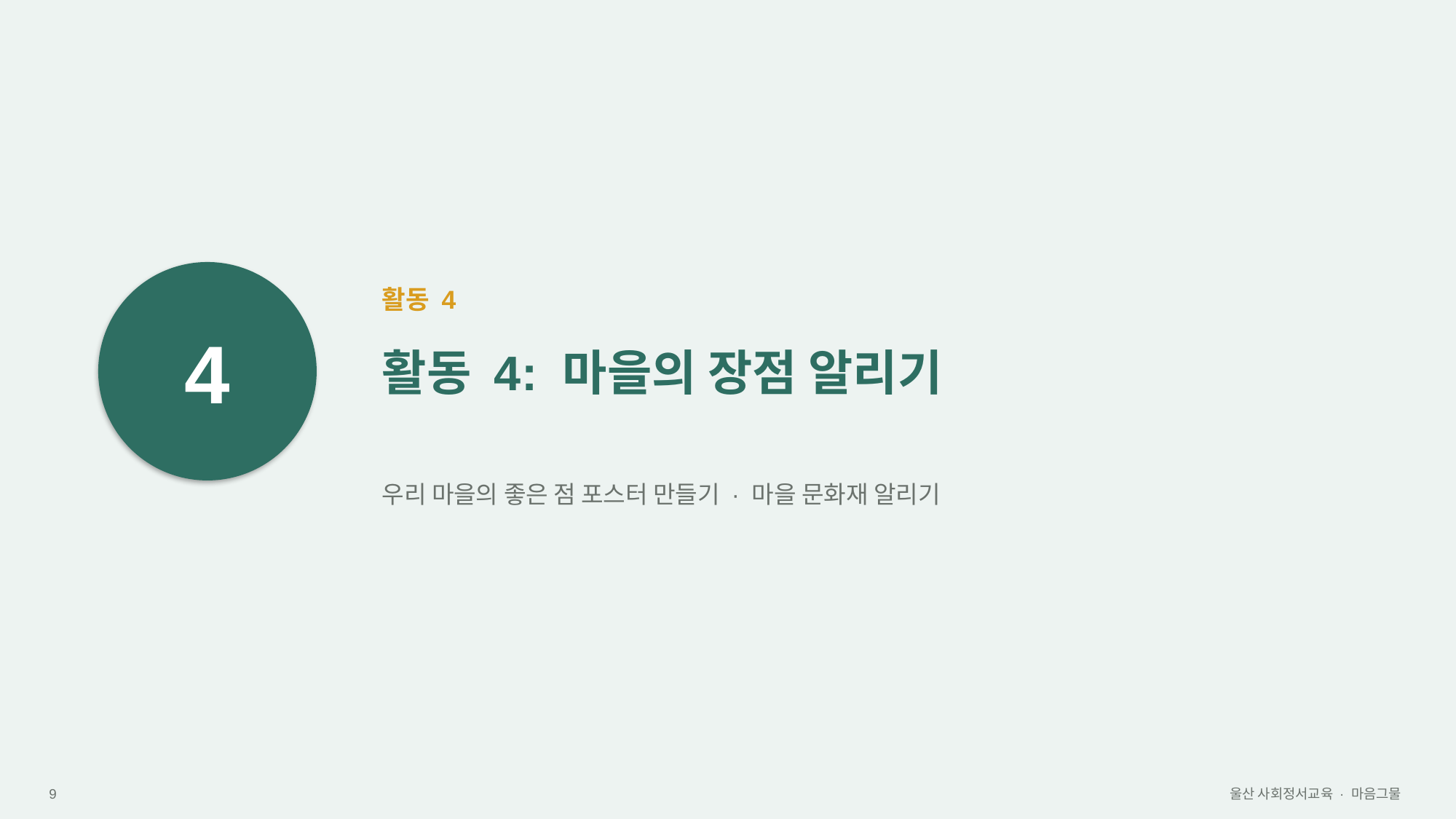

4
활동 4
활동 4: 마을의 장점 알리기
우리 마을의 좋은 점 포스터 만들기 · 마을 문화재 알리기
9
울산 사회정서교육 · 마음그물